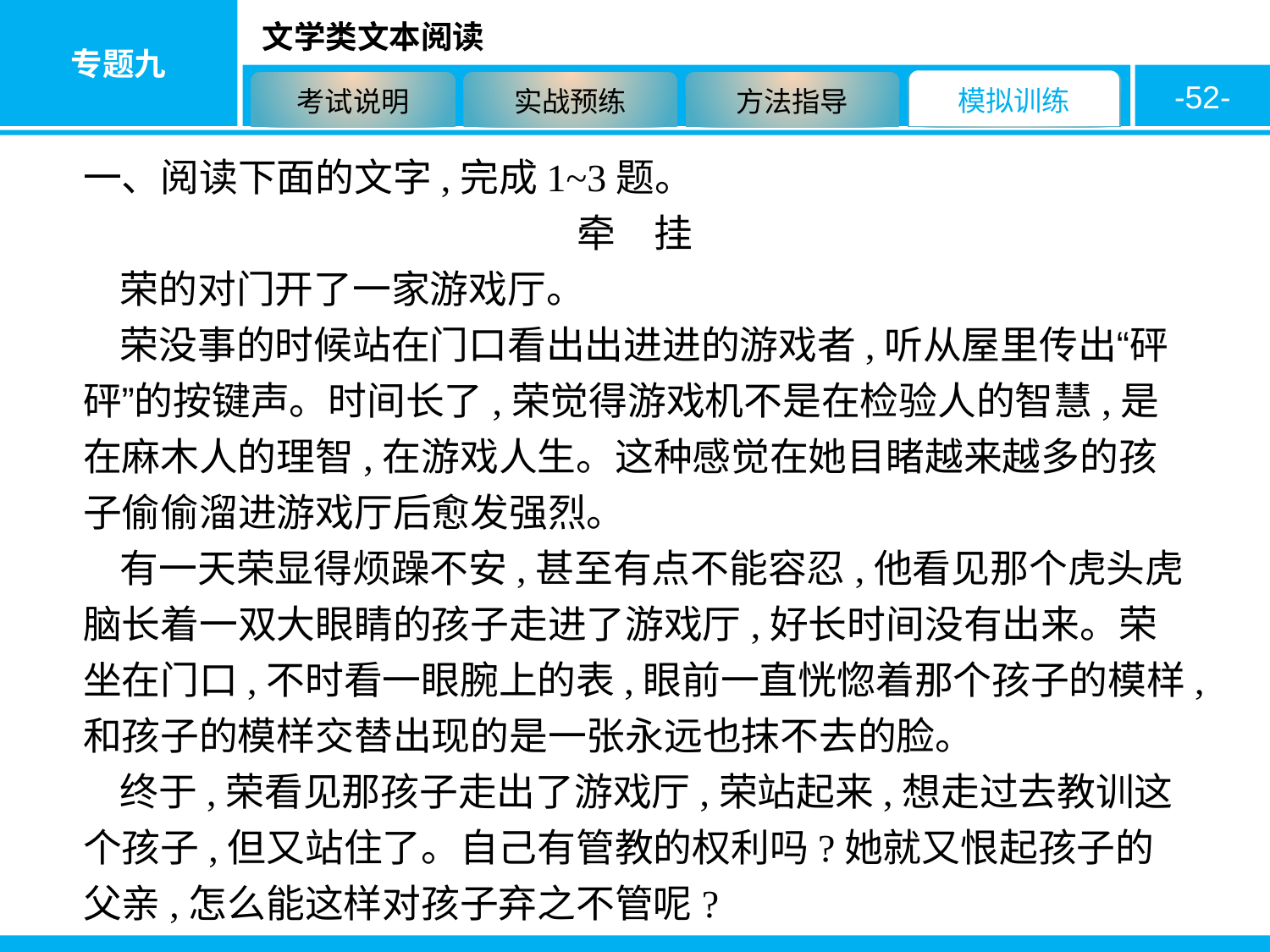

-52-
一、阅读下面的文字,完成1~3题。
牵　挂
荣的对门开了一家游戏厅。
荣没事的时候站在门口看出出进进的游戏者,听从屋里传出“砰砰”的按键声。时间长了,荣觉得游戏机不是在检验人的智慧,是在麻木人的理智,在游戏人生。这种感觉在她目睹越来越多的孩子偷偷溜进游戏厅后愈发强烈。
有一天荣显得烦躁不安,甚至有点不能容忍,他看见那个虎头虎脑长着一双大眼睛的孩子走进了游戏厅,好长时间没有出来。荣坐在门口,不时看一眼腕上的表,眼前一直恍惚着那个孩子的模样,和孩子的模样交替出现的是一张永远也抹不去的脸。
终于,荣看见那孩子走出了游戏厅,荣站起来,想走过去教训这个孩子,但又站住了。自己有管教的权利吗?她就又恨起孩子的父亲,怎么能这样对孩子弃之不管呢?